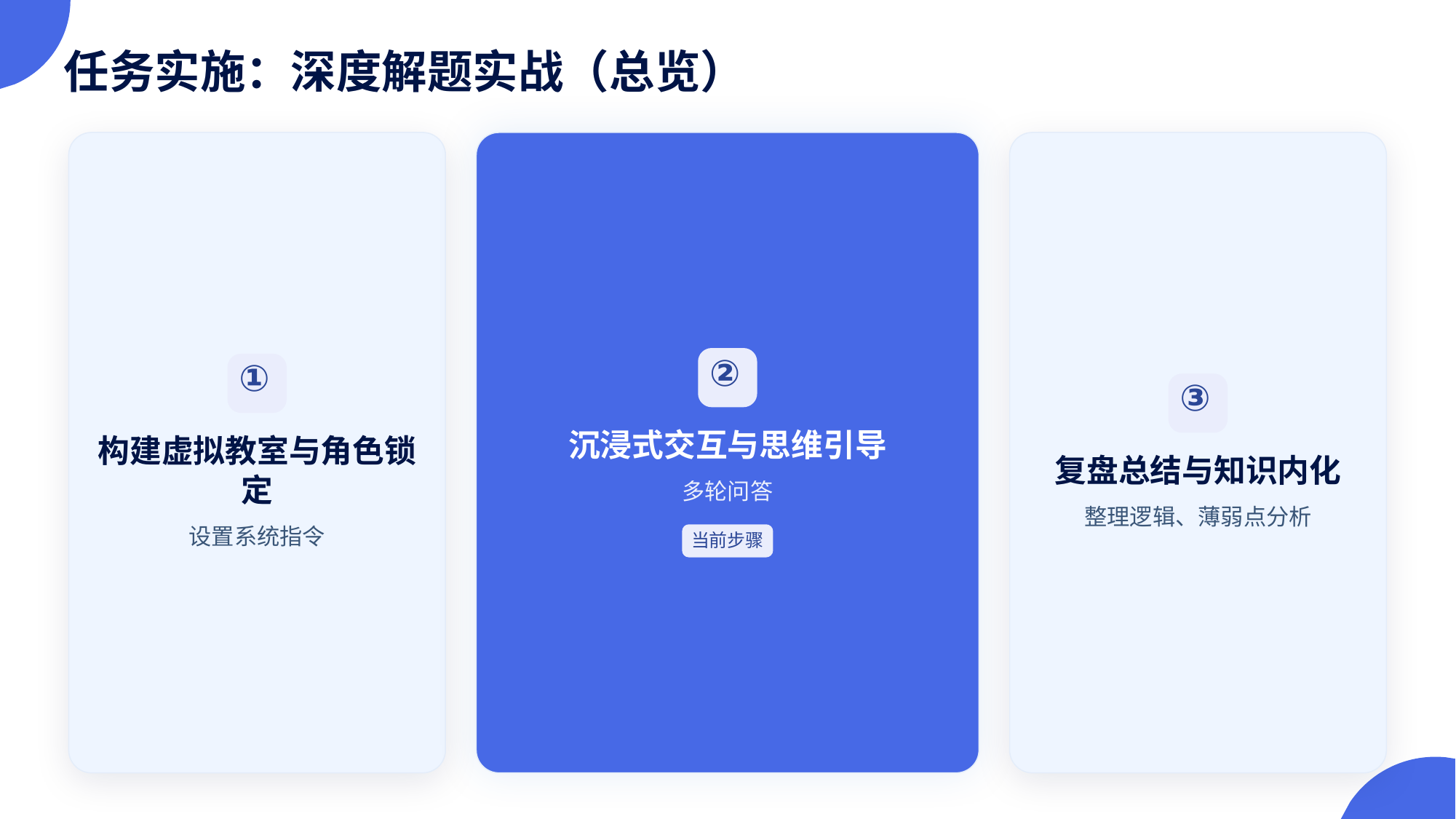

任务实施：深度解题实战（总览）

②
①

③
沉浸式交互与思维引导
构建虚拟教室与角色锁定
复盘总结与知识内化
多轮问答
整理逻辑、薄弱点分析
设置系统指令

当前步骤